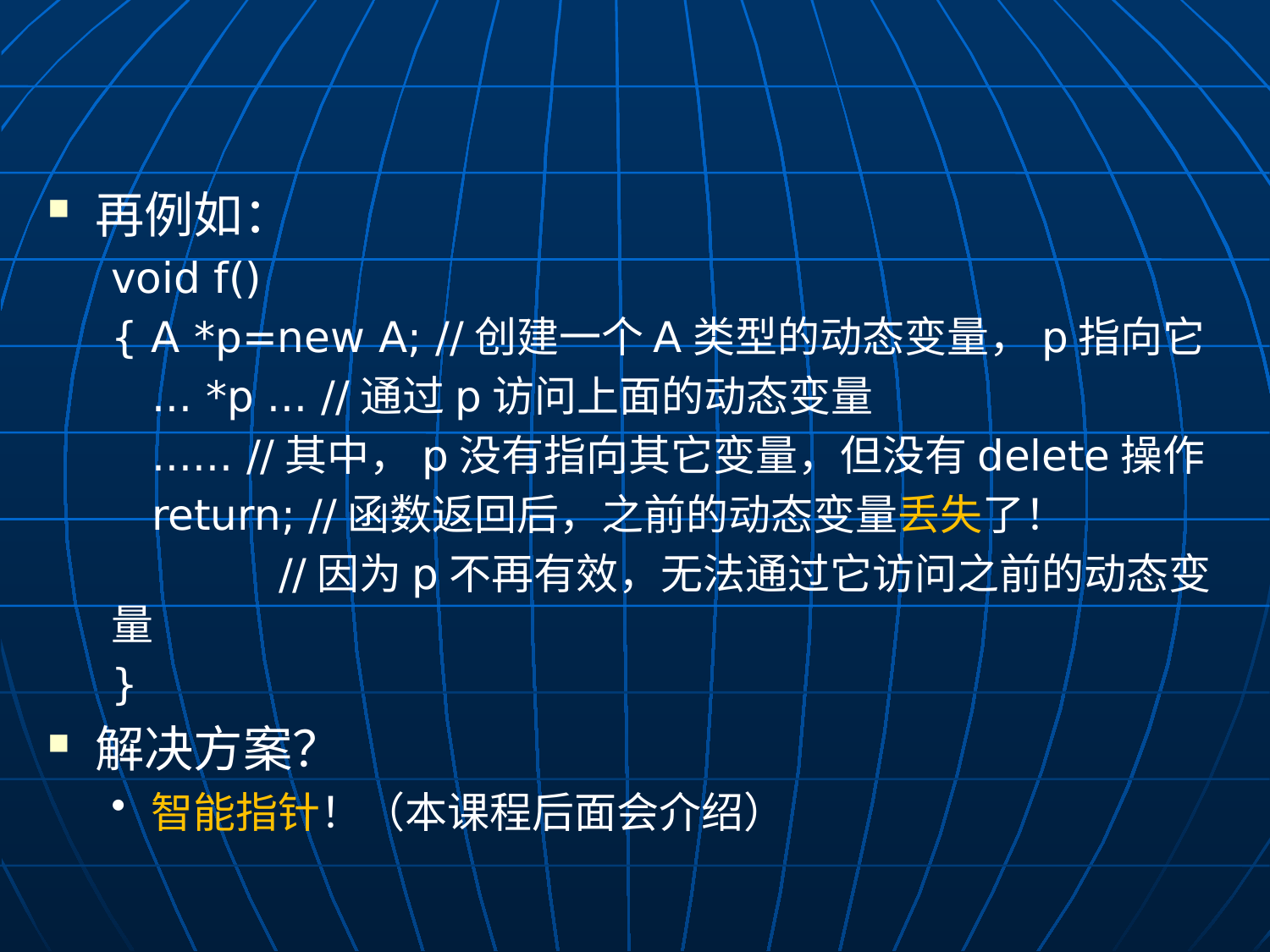

再例如：
void f()
{ A *p=new A; //创建一个A类型的动态变量，p指向它
   ... *p ... //通过p访问上面的动态变量
   ...... //其中，p没有指向其它变量，但没有delete操作
   return; //函数返回后，之前的动态变量丢失了！
	   //因为p不再有效，无法通过它访问之前的动态变量
}
解决方案？
智能指针！（本课程后面会介绍）